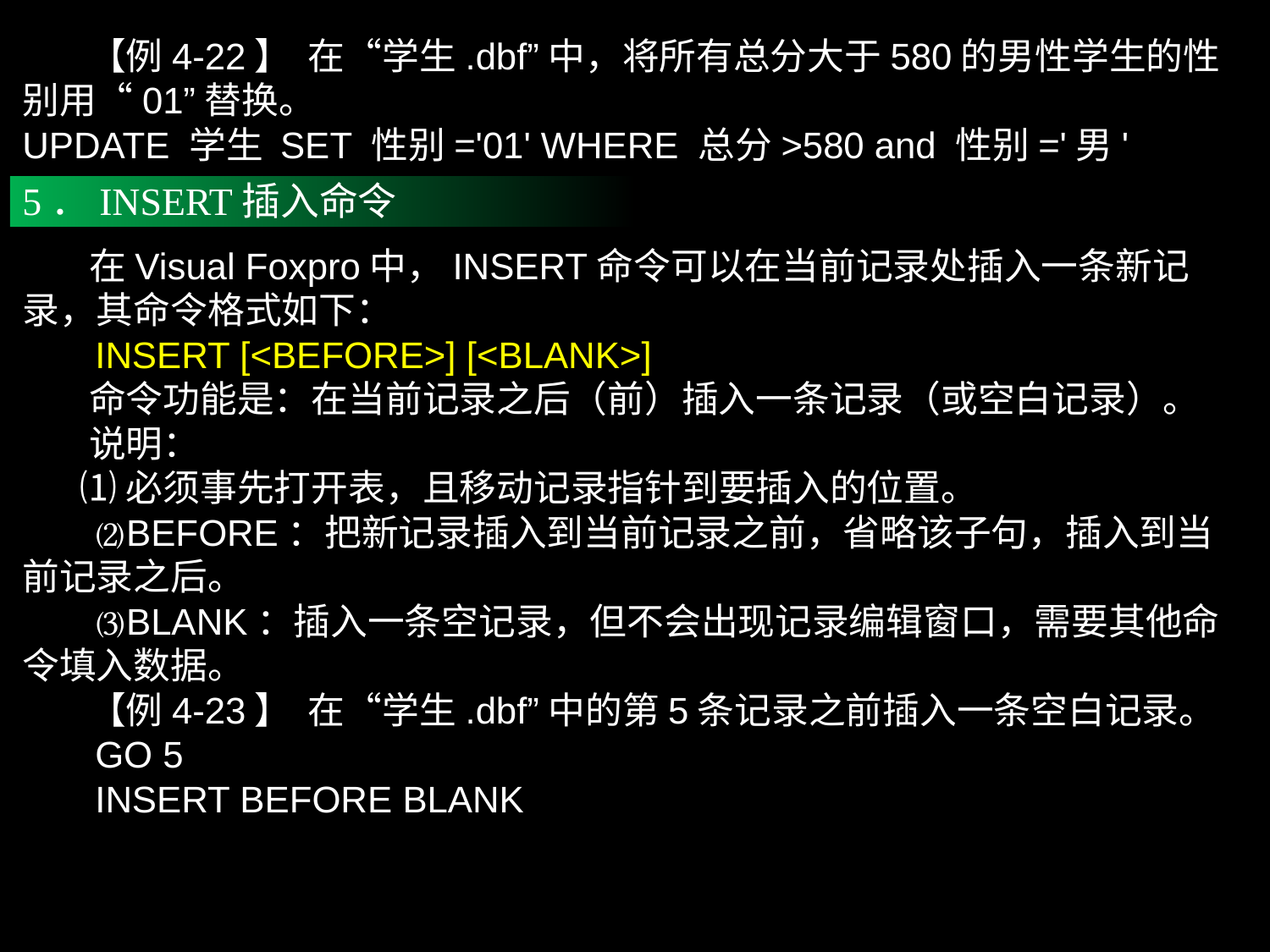

【例4-22】  在“学生.dbf”中，将所有总分大于580的男性学生的性别用“01”替换。
UPDATE 学生 SET 性别='01' WHERE 总分>580 and 性别='男'
5．INSERT插入命令
       在Visual Foxpro中，INSERT命令可以在当前记录处插入一条新记录，其命令格式如下：
       INSERT [<BEFORE>] [<BLANK>]
       命令功能是：在当前记录之后（前）插入一条记录（或空白记录）。
       说明：
       ⑴必须事先打开表，且移动记录指针到要插入的位置。
       ⑵BEFORE：把新记录插入到当前记录之前，省略该子句，插入到当前记录之后。
       ⑶BLANK：插入一条空记录，但不会出现记录编辑窗口，需要其他命令填入数据。
       【例4-23】  在“学生.dbf”中的第5条记录之前插入一条空白记录。
       GO 5
       INSERT BEFORE BLANK